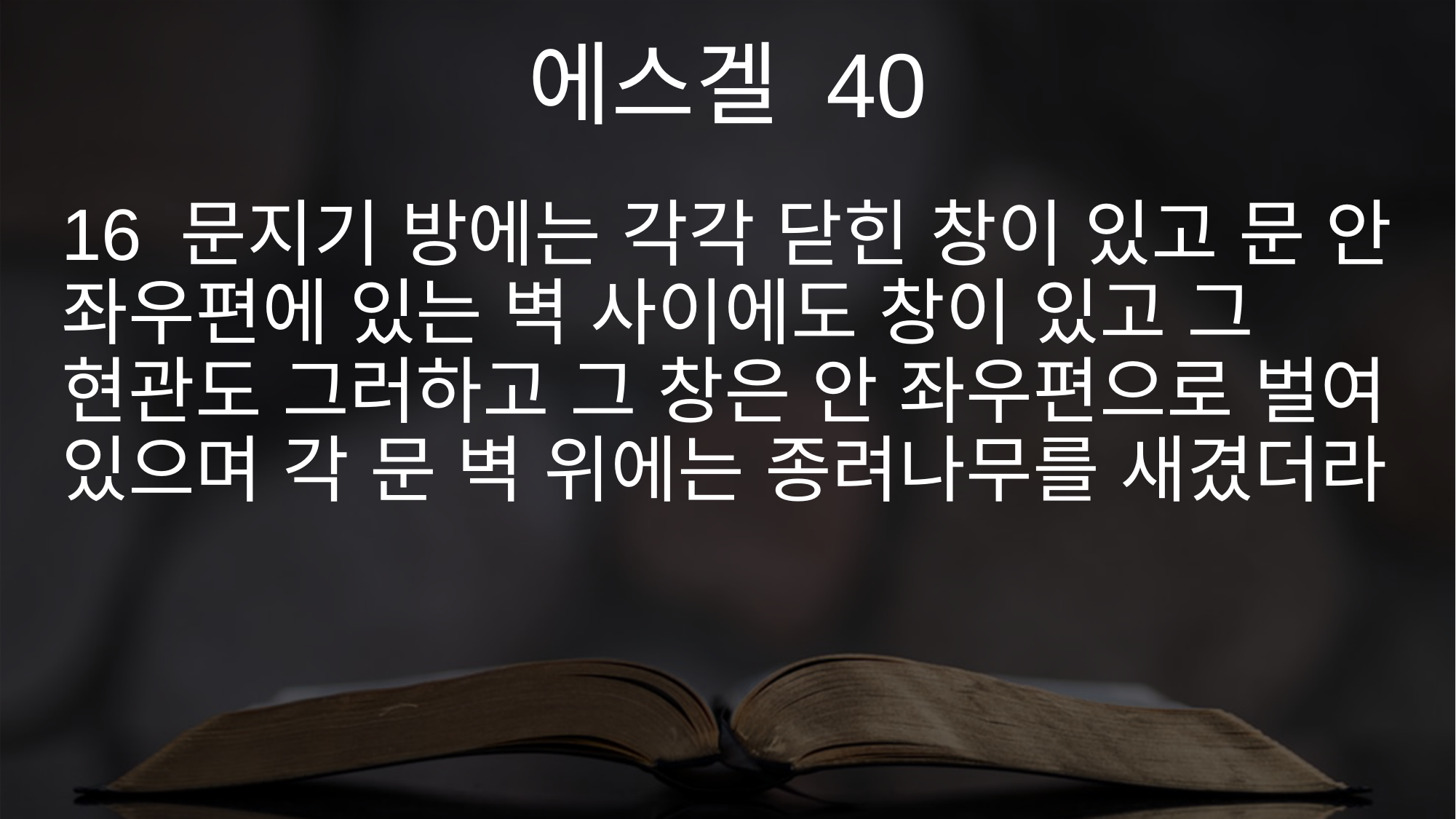

에스겔 40
16 문지기 방에는 각각 닫힌 창이 있고 문 안 좌우편에 있는 벽 사이에도 창이 있고 그 현관도 그러하고 그 창은 안 좌우편으로 벌여 있으며 각 문 벽 위에는 종려나무를 새겼더라